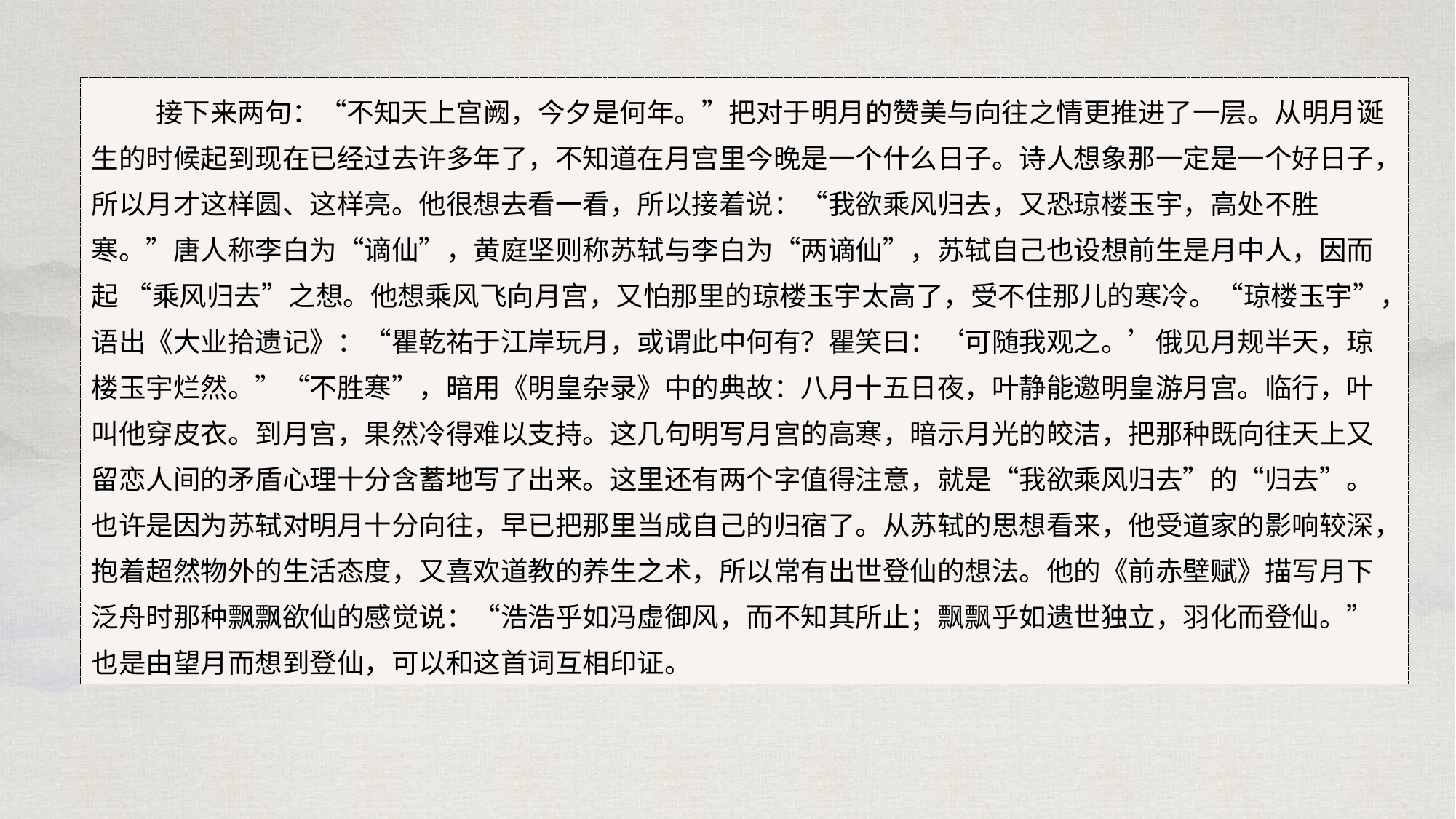

接下来两句：“不知天上宫阙，今夕是何年。”把对于明月的赞美与向往之情更推进了一层。从明月诞生的时候起到现在已经过去许多年了，不知道在月宫里今晚是一个什么日子。诗人想象那一定是一个好日子，所以月才这样圆、这样亮。他很想去看一看，所以接着说：“我欲乘风归去，又恐琼楼玉宇，高处不胜寒。”唐人称李白为“谪仙”，黄庭坚则称苏轼与李白为“两谪仙”，苏轼自己也设想前生是月中人，因而起 “乘风归去”之想。他想乘风飞向月宫，又怕那里的琼楼玉宇太高了，受不住那儿的寒冷。“琼楼玉宇”，语出《大业拾遗记》：“瞿乾祐于江岸玩月，或谓此中何有？瞿笑曰：‘可随我观之。’俄见月规半天，琼楼玉宇烂然。”“不胜寒”，暗用《明皇杂录》中的典故：八月十五日夜，叶静能邀明皇游月宫。临行，叶叫他穿皮衣。到月宫，果然冷得难以支持。这几句明写月宫的高寒，暗示月光的皎洁，把那种既向往天上又留恋人间的矛盾心理十分含蓄地写了出来。这里还有两个字值得注意，就是“我欲乘风归去”的“归去”。也许是因为苏轼对明月十分向往，早已把那里当成自己的归宿了。从苏轼的思想看来，他受道家的影响较深，抱着超然物外的生活态度，又喜欢道教的养生之术，所以常有出世登仙的想法。他的《前赤壁赋》描写月下泛舟时那种飘飘欲仙的感觉说：“浩浩乎如冯虚御风，而不知其所止；飘飘乎如遗世独立，羽化而登仙。”也是由望月而想到登仙，可以和这首词互相印证。